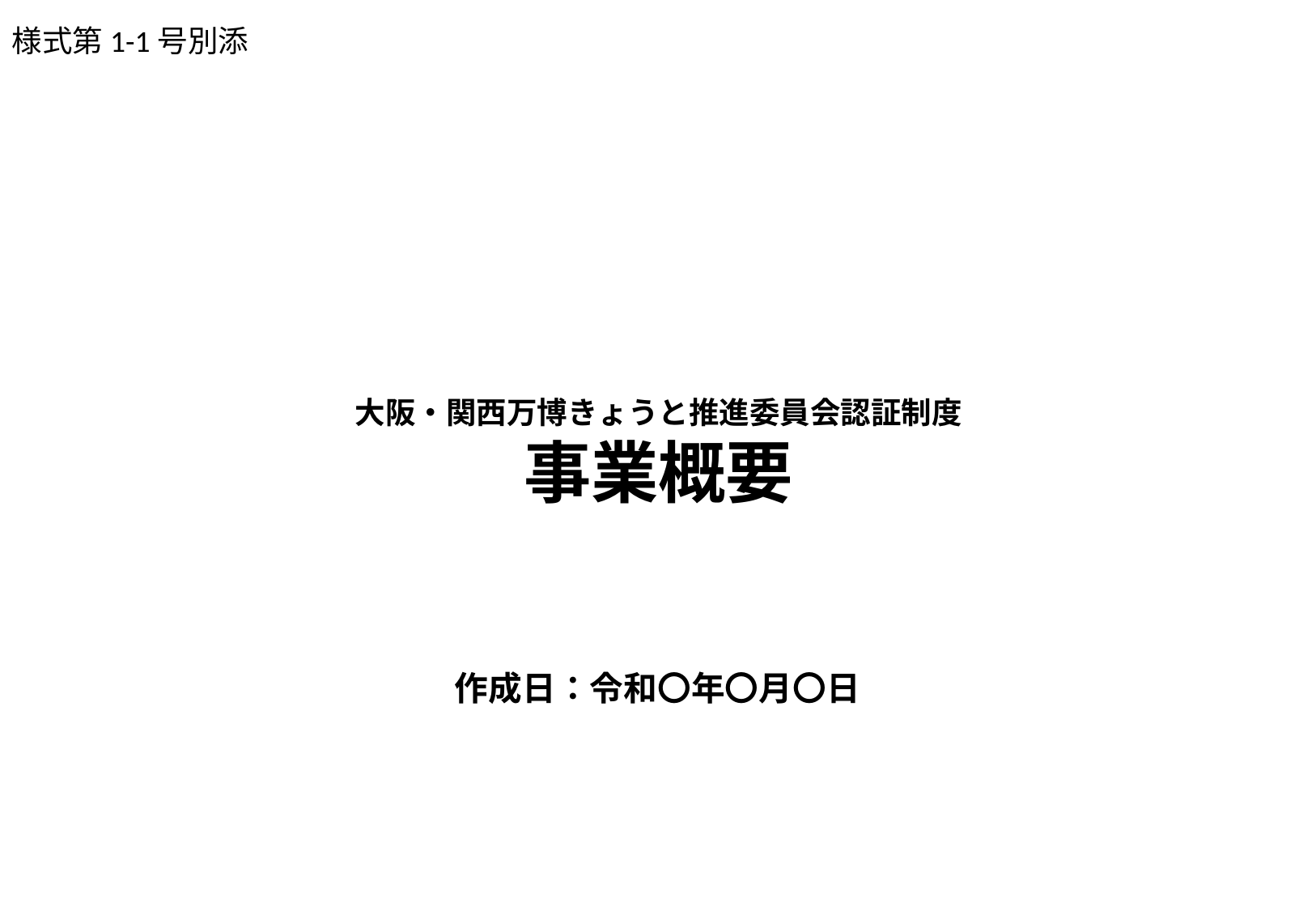

様式第1-1号別添
大阪・関西万博きょうと推進委員会認証制度
事業概要
作成日：令和〇年〇月〇日